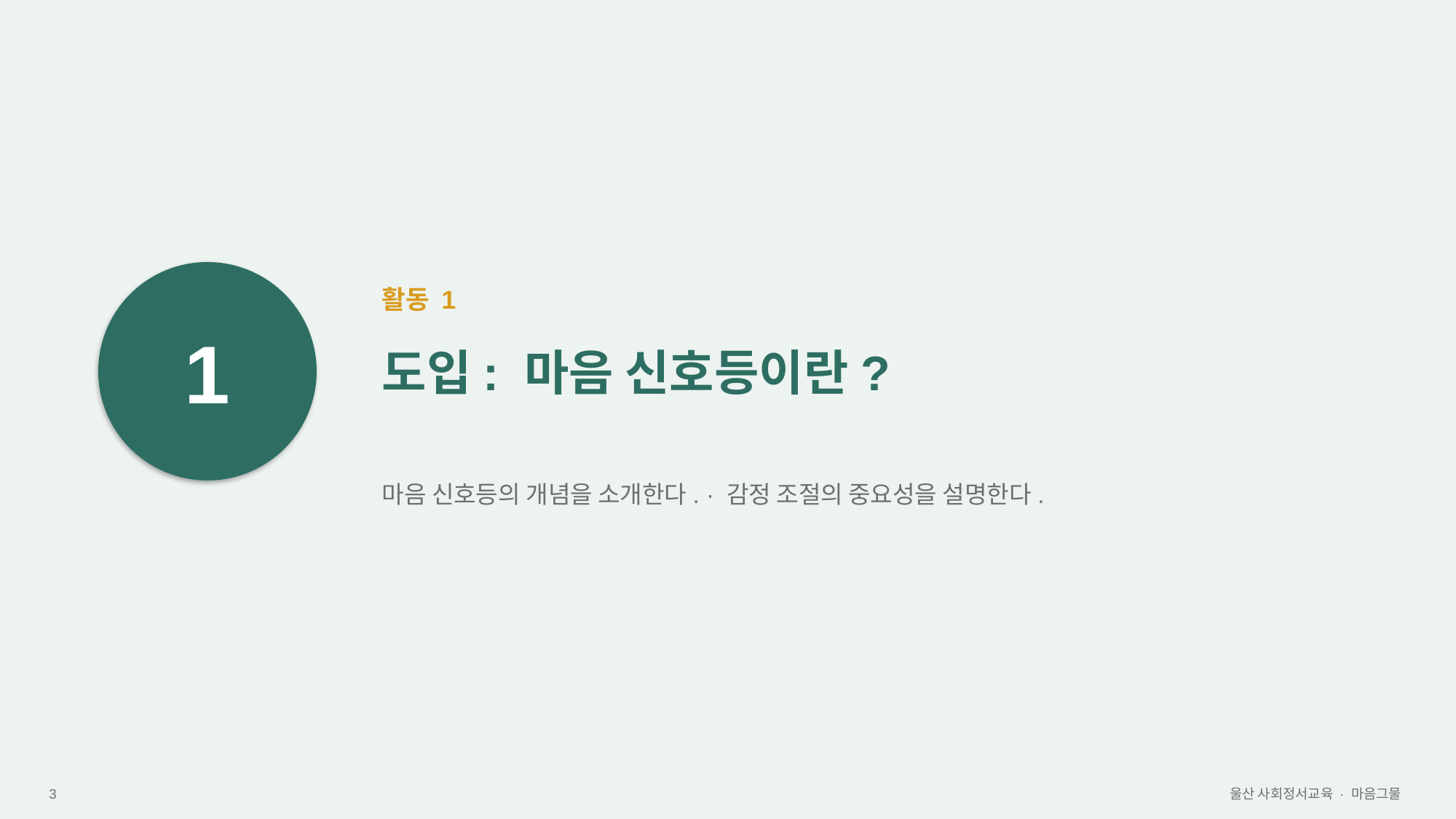

1
활동 1
도입: 마음 신호등이란?
마음 신호등의 개념을 소개한다. · 감정 조절의 중요성을 설명한다.
3
울산 사회정서교육 · 마음그물